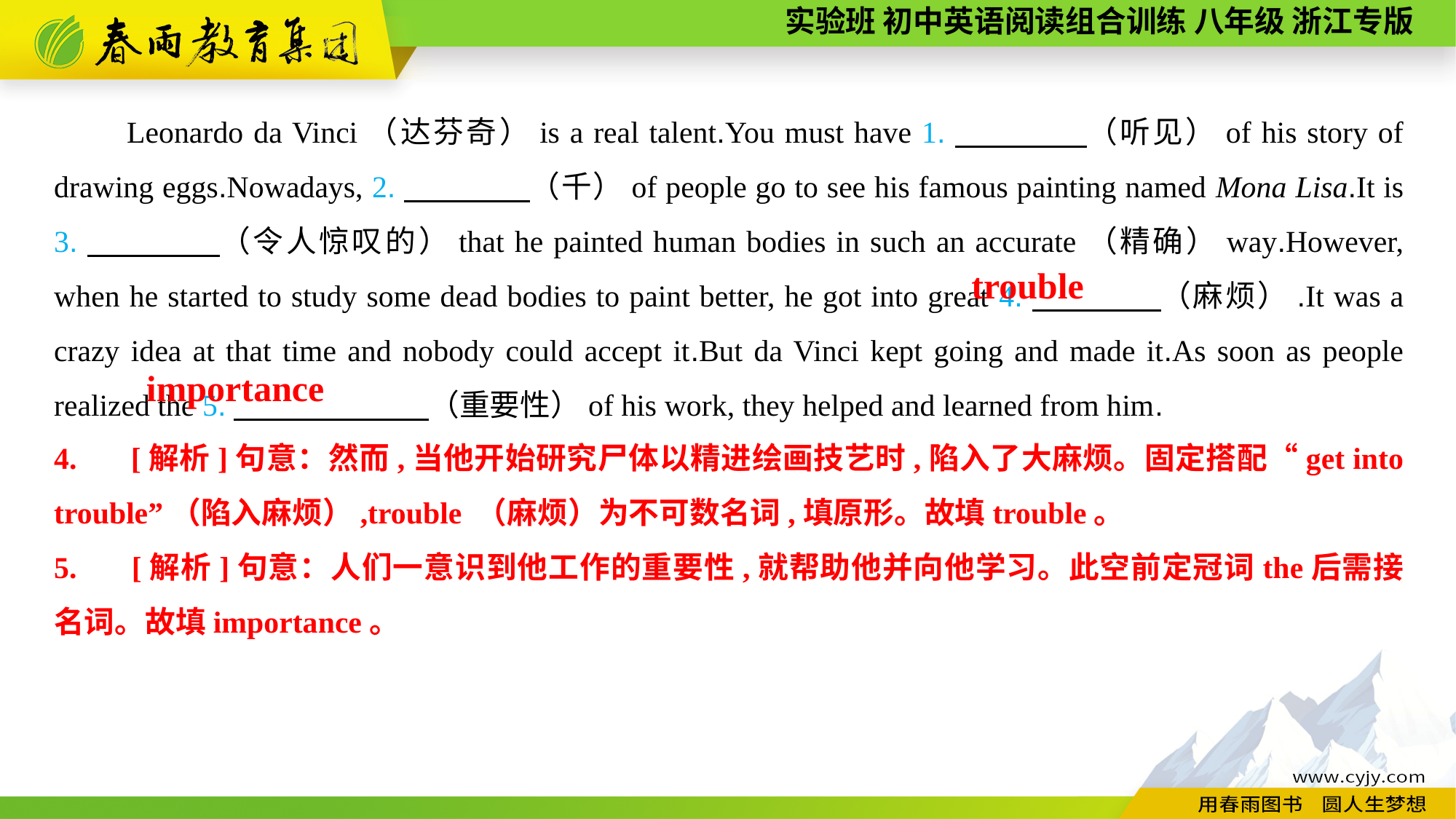

Leonardo da Vinci（达芬奇）is a real talent.You must have 1.　　　　（听见）of his story of drawing eggs.Nowadays, 2.　　　　（千）of people go to see his famous painting named Mona Lisa.It is 3.　　　　（令人惊叹的）that he painted human bodies in such an accurate（精确）way.However, when he started to study some dead bodies to paint better, he got into great 4.　　　　（麻烦）.It was a crazy idea at that time and nobody could accept it.But da Vinci kept going and made it.As soon as people realized the 5.　　           　　（重要性）of his work, they helped and learned from him.
trouble
importance
4. 　[解析]句意：然而,当他开始研究尸体以精进绘画技艺时,陷入了大麻烦。固定搭配“get into trouble”（陷入麻烦）,trouble （麻烦）为不可数名词,填原形。故填trouble。
5. 　[解析]句意：人们一意识到他工作的重要性,就帮助他并向他学习。此空前定冠词the后需接名词。故填importance。